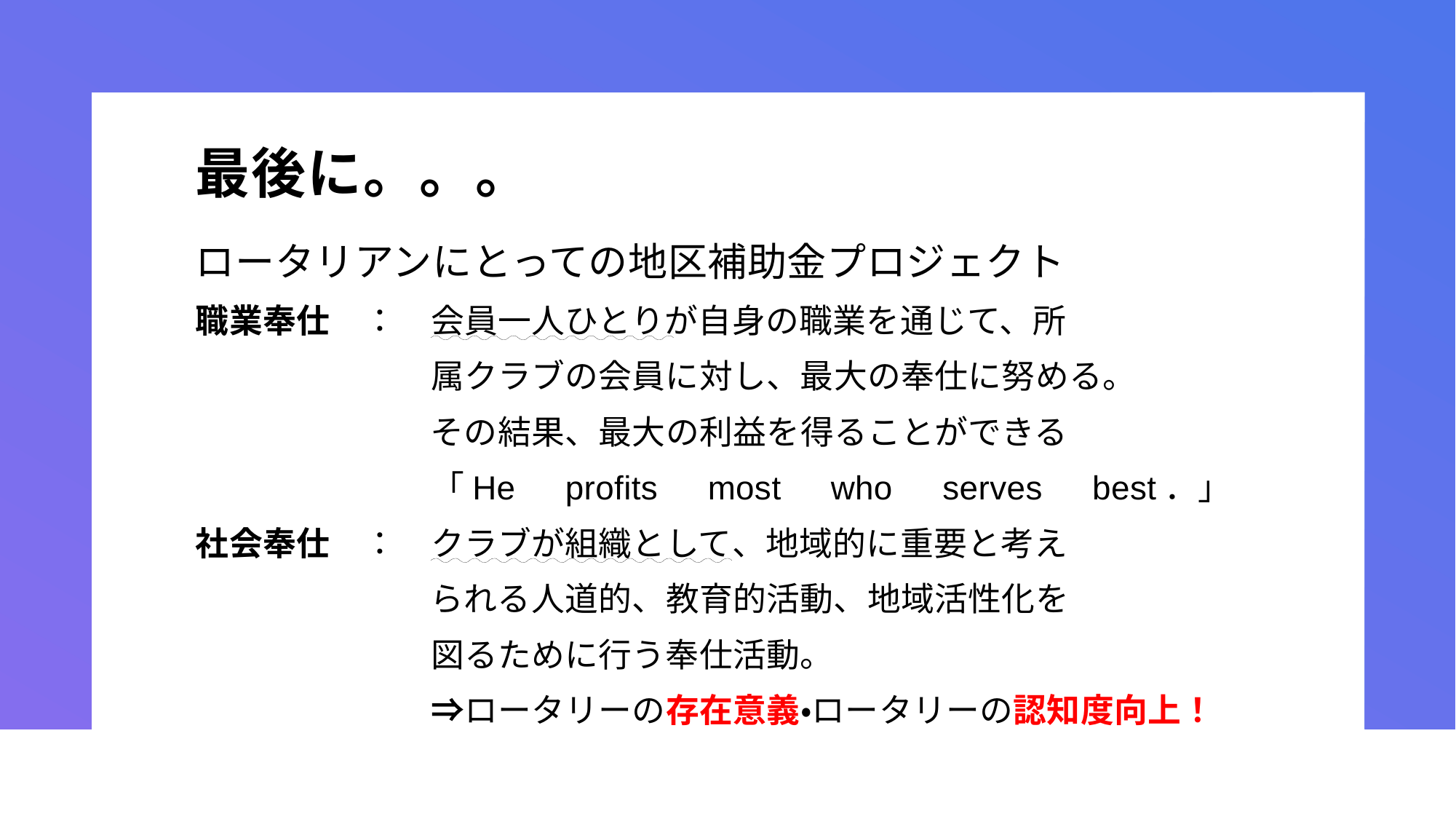

# 最後に。。。
ロータリアンにとっての地区補助金プロジェクト
職業奉仕　：　会員一人ひとりが自身の職業を通じて、所
　　　　　　　属クラブの会員に対し、最大の奉仕に努める。
　　　　　　　その結果、最大の利益を得ることができる
　　　　　　　「He　profits　most　who　serves　best．」
社会奉仕　：　クラブが組織として、地域的に重要と考え
　　　　　　　られる人道的、教育的活動、地域活性化を
　　　　　　　図るために行う奉仕活動。
　　　　　　　⇒ロータリーの存在意義・ロータリーの認知度向上！